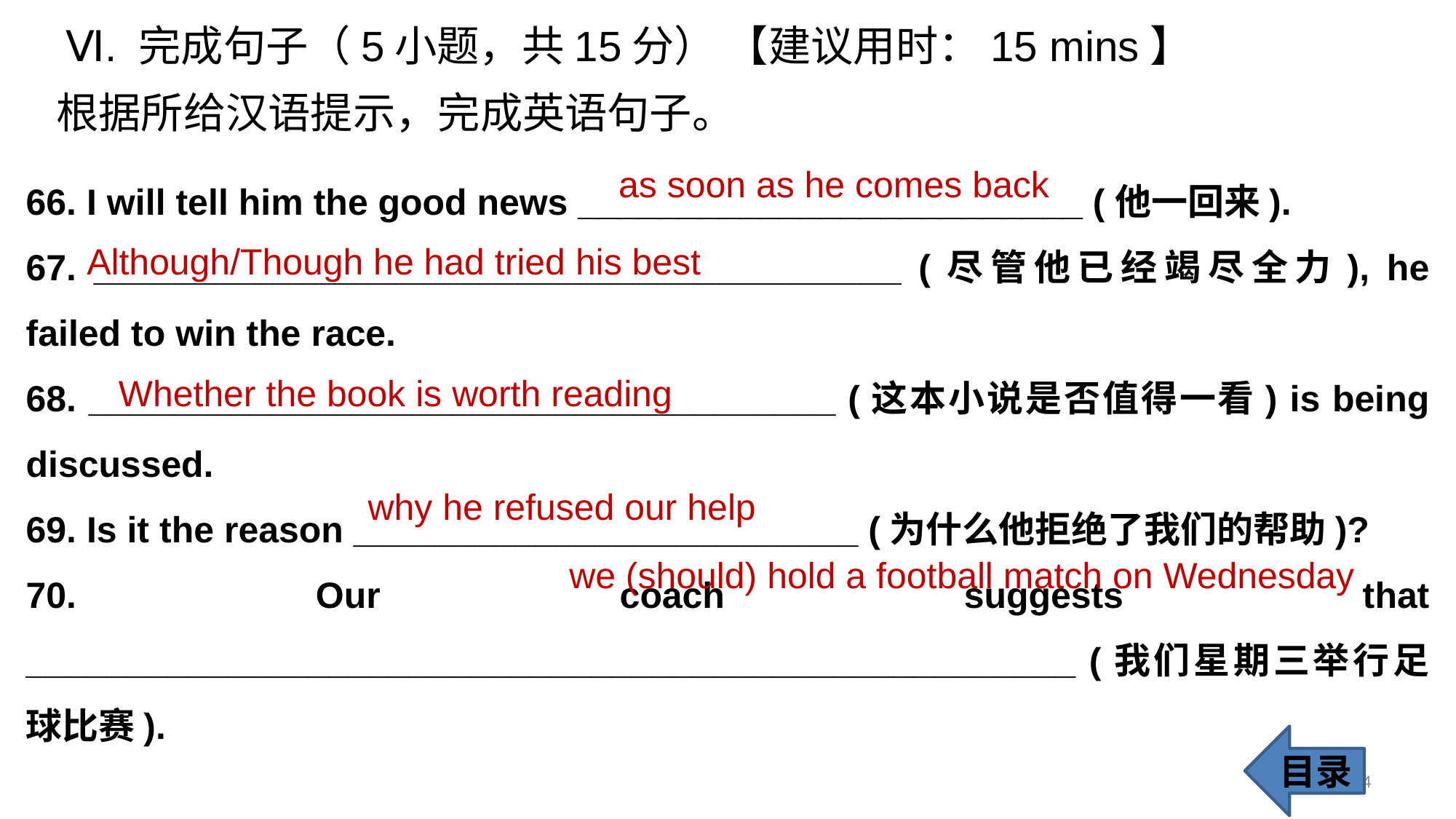

Ⅵ. 完成句子（5小题，共15分） 【建议用时：15 mins】
根据所给汉语提示，完成英语句子。
66. I will tell him the good news _________________________ (他一回来).
67. ________________________________________ (尽管他已经竭尽全力), he failed to win the race.
68. _____________________________________ (这本小说是否值得一看) is being discussed.
69. Is it the reason _________________________ (为什么他拒绝了我们的帮助)?
70. Our coach suggests that ____________________________________________________ (我们星期三举行足球比赛).
 as soon as he comes back
   Although/Though he had tried his best
Whether the book is worth reading
   why he refused our help
we (should) hold a football match on Wednesday
目录
54